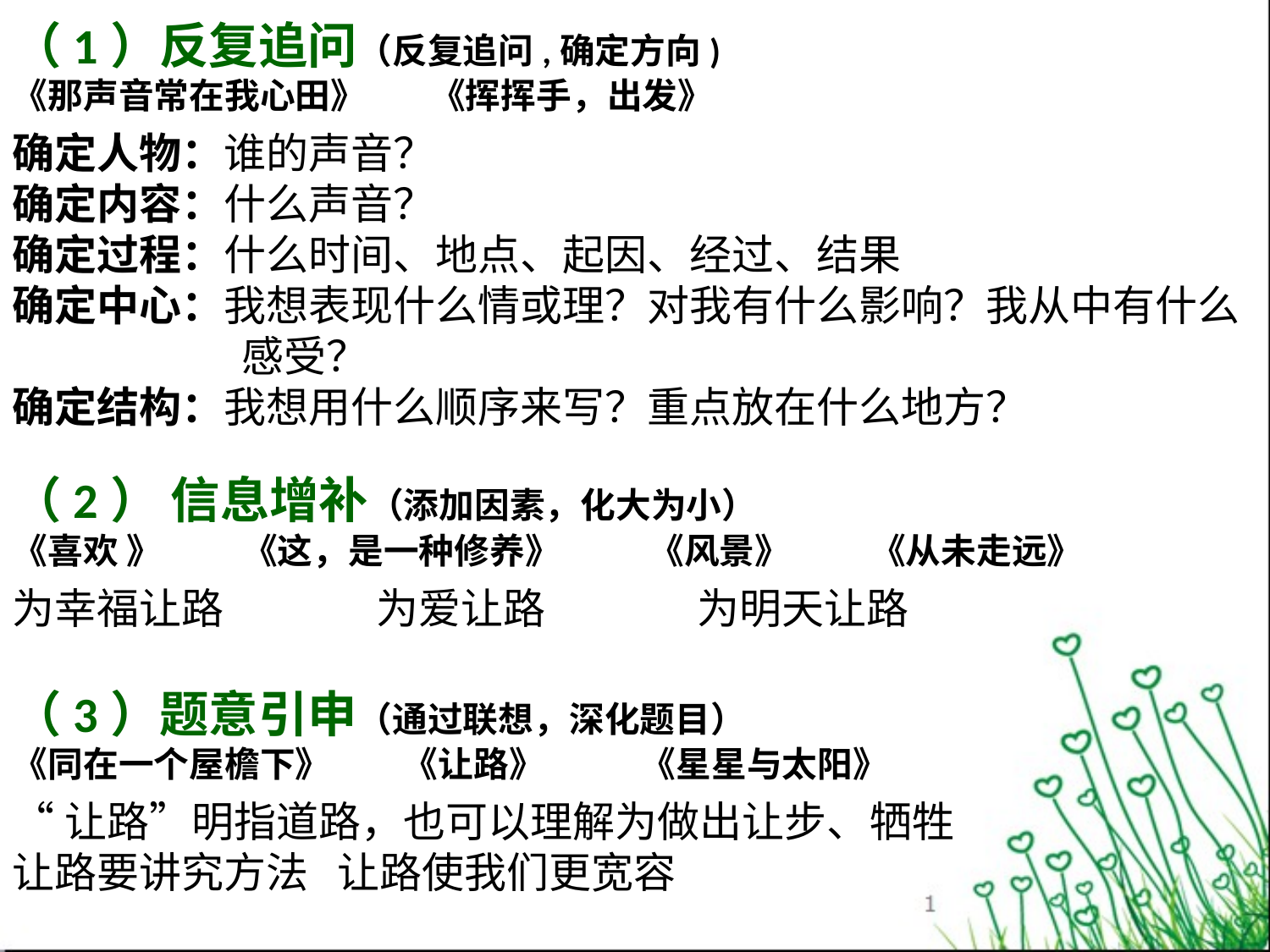

（1）反复追问（反复追问,确定方向)
《那声音常在我心田》        《挥挥手，出发》
确定人物：谁的声音？
确定内容：什么声音？
确定过程：什么时间、地点、起因、经过、结果
确定中心：我想表现什么情或理？对我有什么影响？我从中有什么
                       感受？
确定结构：我想用什么顺序来写？重点放在什么地方？

（2） 信息增补（添加因素，化大为小）
《喜欢 》          《这，是一种修养》           《风景》          《从未走远》
为幸福让路                为爱让路                为明天让路

（3）题意引申（通过联想，深化题目）
《同在一个屋檐下》         《让路》            《星星与太阳》
“让路”明指道路，也可以理解为做出让步、牺牲
让路要讲究方法   让路使我们更宽容